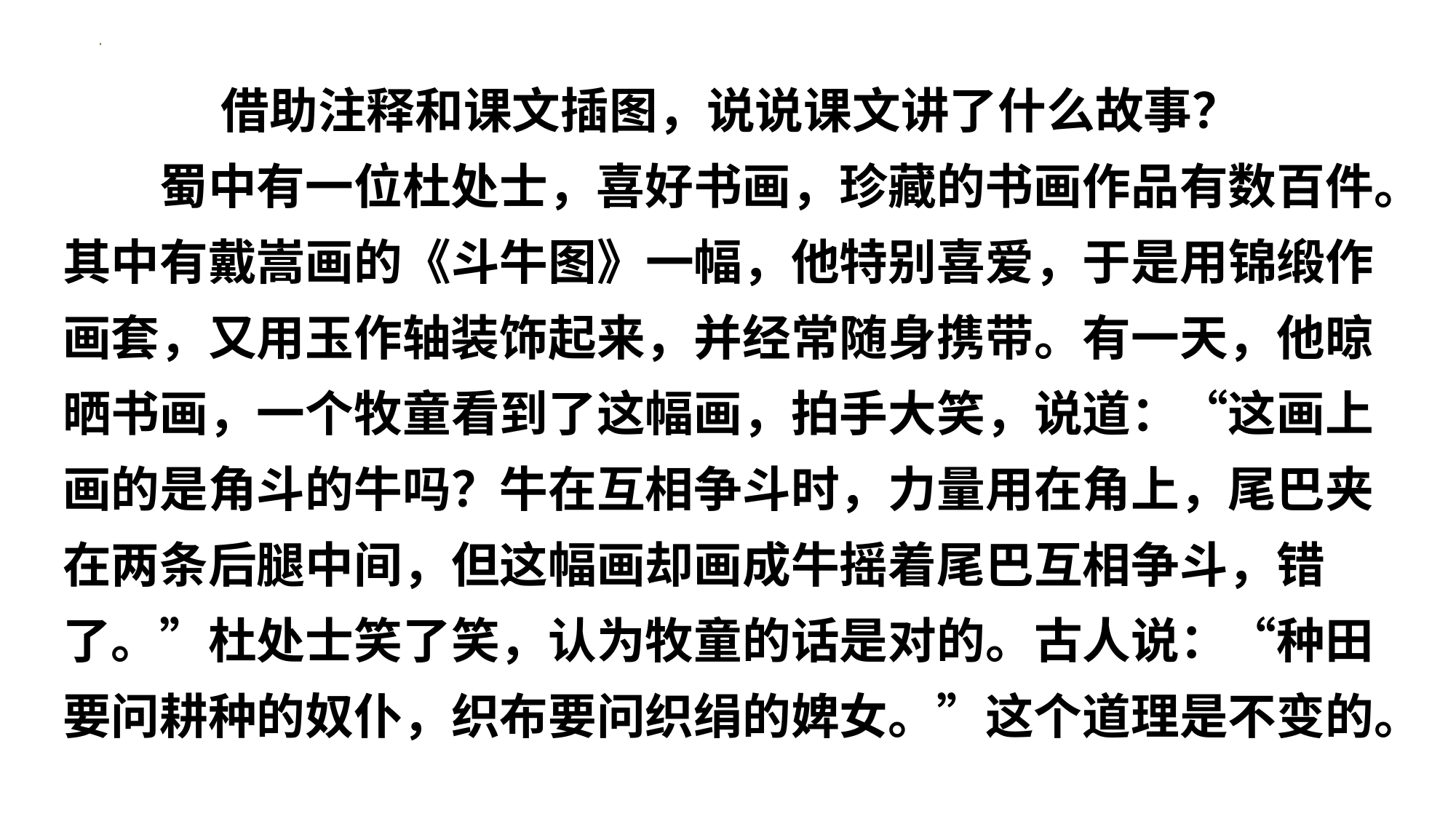

借助注释和课文插图，说说课文讲了什么故事？
蜀中有一位杜处士，喜好书画，珍藏的书画作品有数百件。其中有戴嵩画的《斗牛图》一幅，他特别喜爱，于是用锦缎作画套，又用玉作轴装饰起来，并经常随身携带。有一天，他晾晒书画，一个牧童看到了这幅画，拍手大笑，说道：“这画上画的是角斗的牛吗？牛在互相争斗时，力量用在角上，尾巴夹在两条后腿中间，但这幅画却画成牛摇着尾巴互相争斗，错了。”杜处士笑了笑，认为牧童的话是对的。古人说：“种田要问耕种的奴仆，织布要问织绢的婢女。”这个道理是不变的。